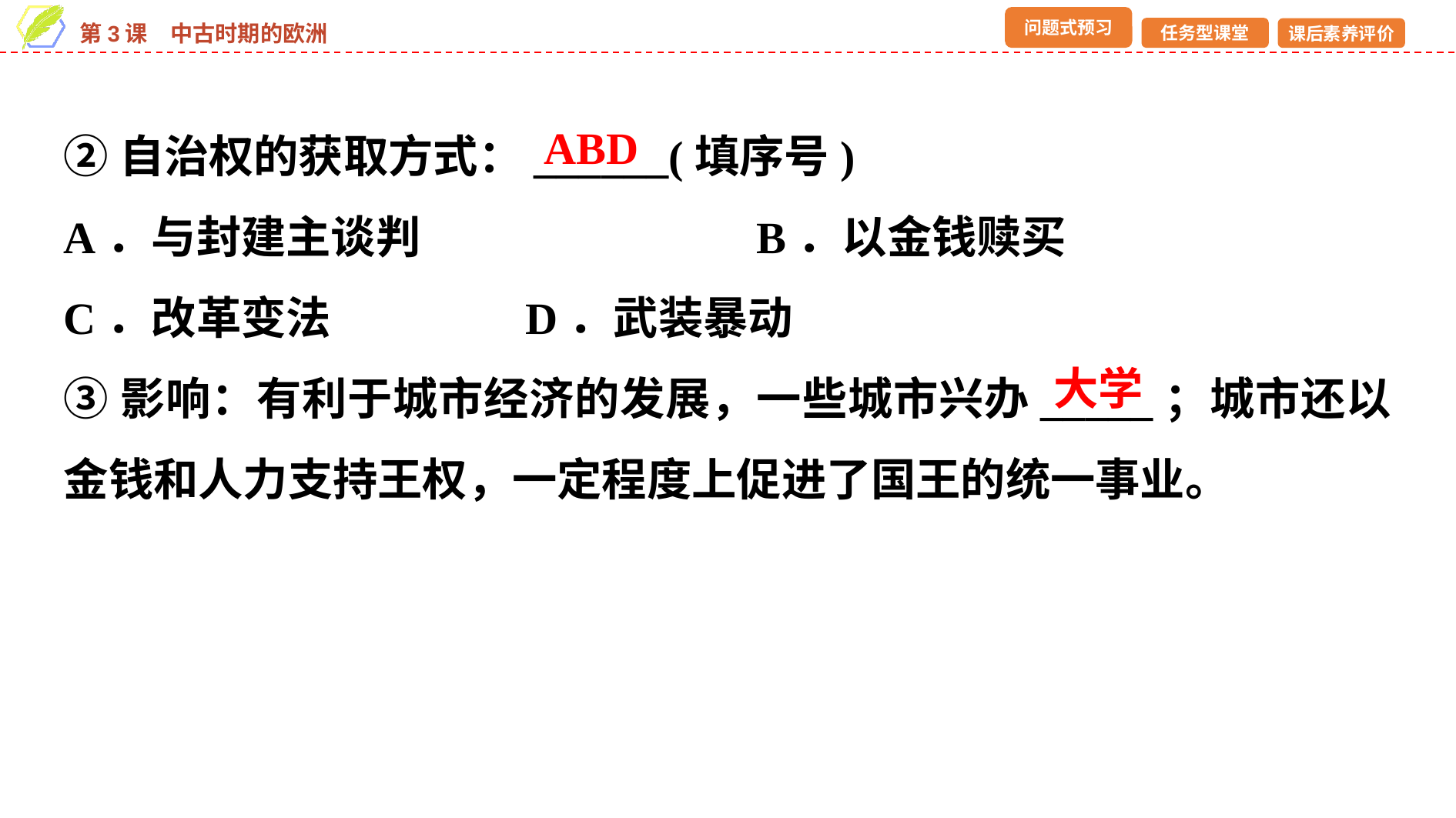

②自治权的获取方式：______(填序号)
A．与封建主谈判　　　　　　	B．以金钱赎买
C．改革变法    		D．武装暴动
③影响：有利于城市经济的发展，一些城市兴办_____；城市还以金钱和人力支持王权，一定程度上促进了国王的统一事业。
ABD
大学